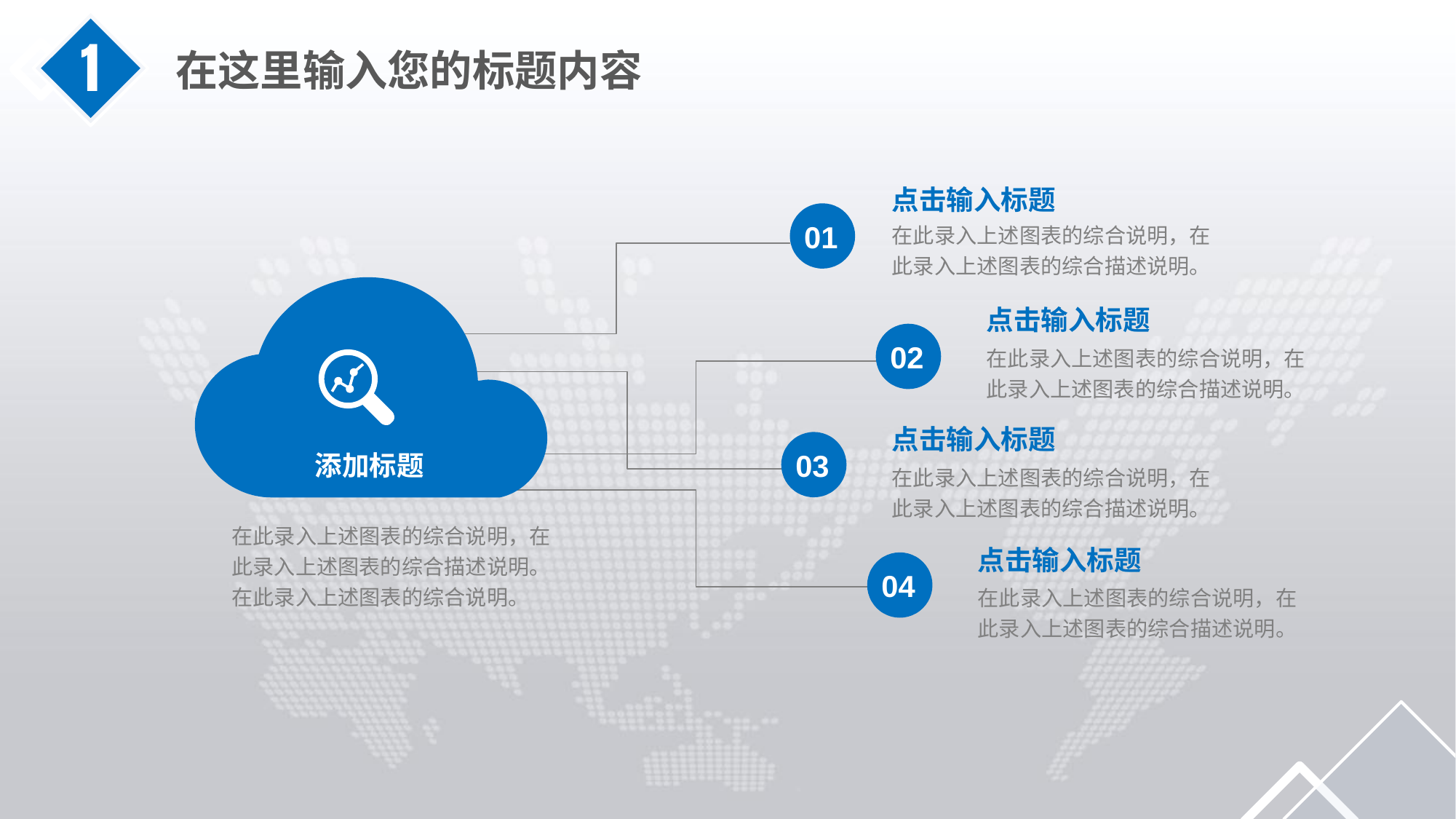

1
在这里输入您的标题内容
点击输入标题

在此录入上述图表的综合说明，在此录入上述图表的综合描述说明。
01

点击输入标题

在此录入上述图表的综合说明，在此录入上述图表的综合描述说明。
02

点击输入标题

添加标题
03
在此录入上述图表的综合说明，在此录入上述图表的综合描述说明。
在此录入上述图表的综合说明，在此录入上述图表的综合描述说明。在此录入上述图表的综合说明。
点击输入标题

04
在此录入上述图表的综合说明，在此录入上述图表的综合描述说明。